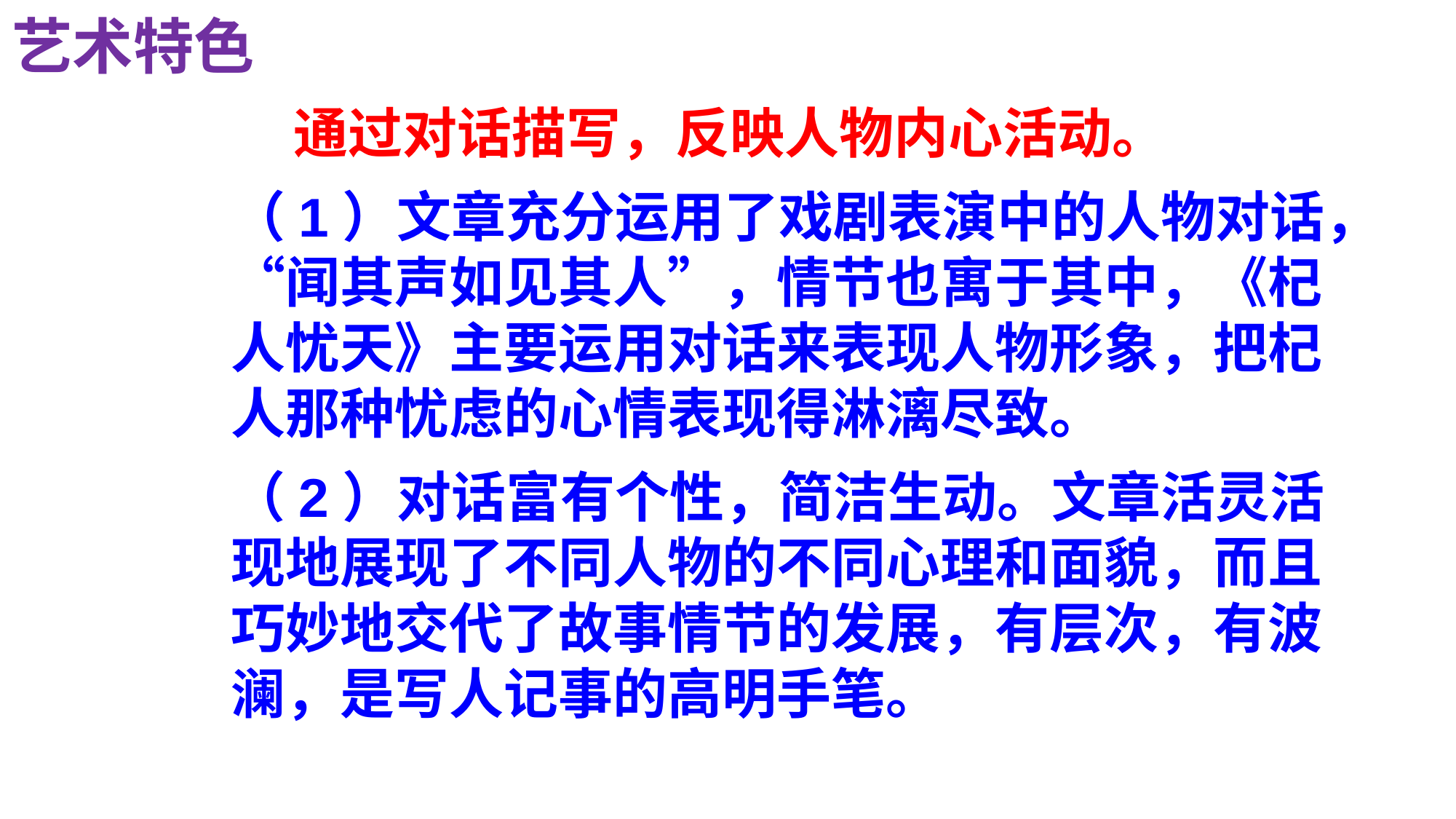

艺术特色
    通过对话描写，反映人物内心活动。
（1）文章充分运用了戏剧表演中的人物对话，“闻其声如见其人”，情节也寓于其中，《杞人忧天》主要运用对话来表现人物形象，把杞人那种忧虑的心情表现得淋漓尽致。
（2）对话富有个性，简洁生动。文章活灵活现地展现了不同人物的不同心理和面貌，而且巧妙地交代了故事情节的发展，有层次，有波澜，是写人记事的高明手笔。